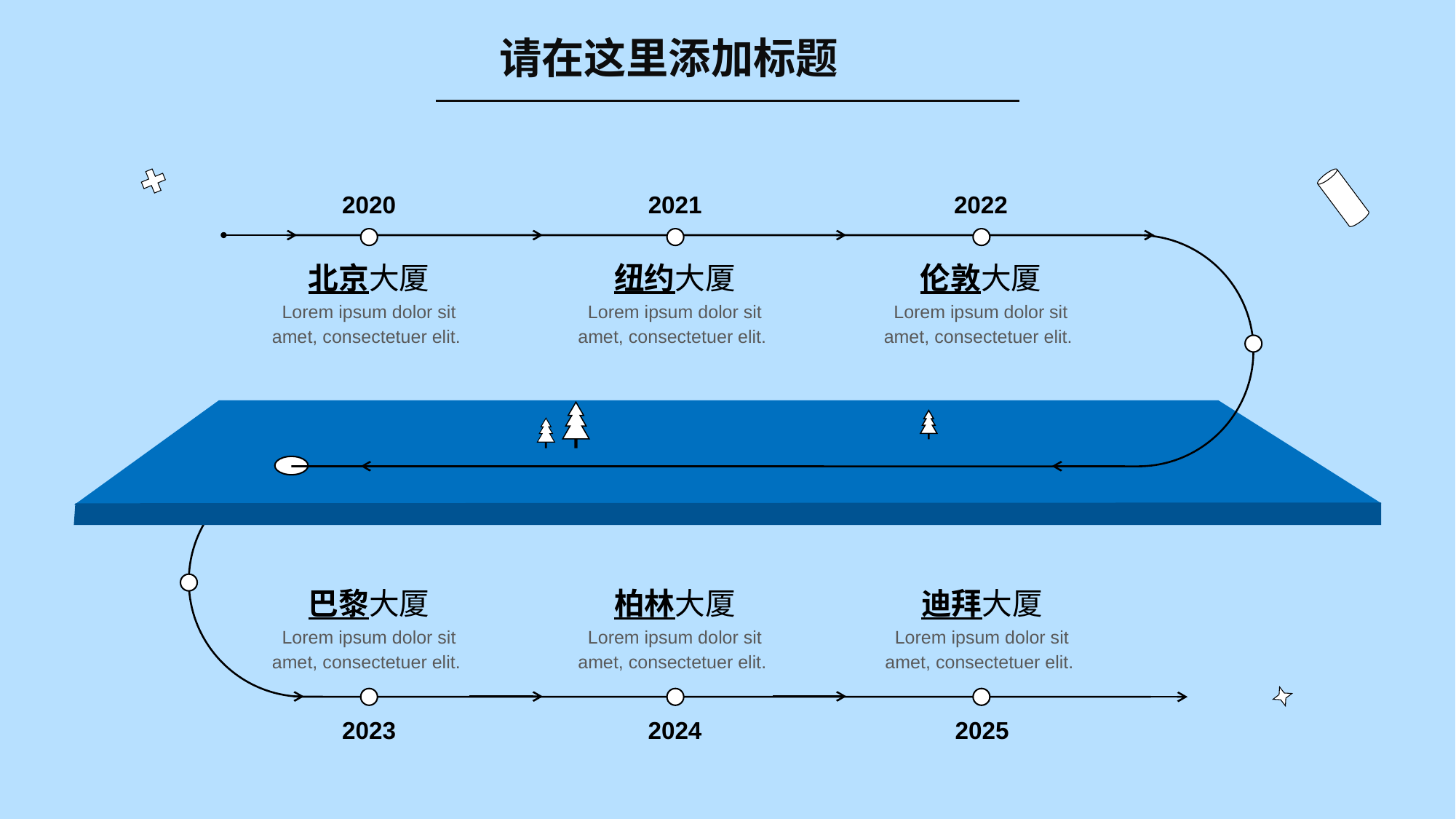

请在这里添加标题

2020
2021
2022

北京大厦
纽约大厦
伦敦大厦
Lorem ipsum dolor sit amet, consectetuer elit.
Lorem ipsum dolor sit amet, consectetuer elit.
Lorem ipsum dolor sit amet, consectetuer elit.

巴黎大厦
柏林大厦
迪拜大厦
Lorem ipsum dolor sit amet, consectetuer elit.
Lorem ipsum dolor sit amet, consectetuer elit.
Lorem ipsum dolor sit amet, consectetuer elit.

2023
2024
2025